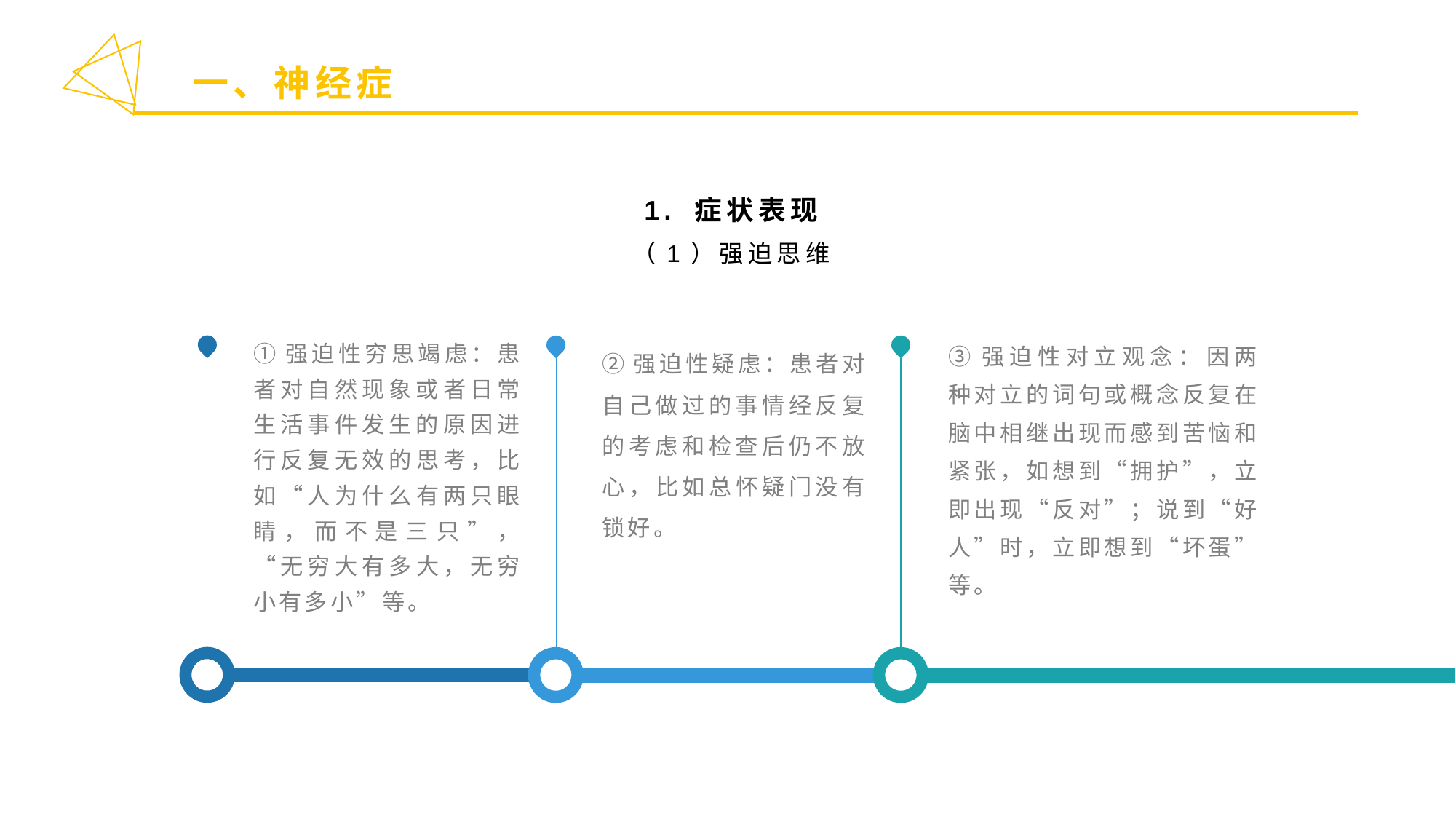

一、神经症
1. 症状表现
（1）强迫思维
①强迫性穷思竭虑：患者对自然现象或者日常生活事件发生的原因进行反复无效的思考，比如“人为什么有两只眼睛，而不是三只”，“无穷大有多大，无穷小有多小”等。
③强迫性对立观念：因两种对立的词句或概念反复在脑中相继出现而感到苦恼和紧张，如想到“拥护”，立即出现“反对”；说到“好人”时，立即想到“坏蛋”等。

②强迫性疑虑：患者对自己做过的事情经反复的考虑和检查后仍不放心，比如总怀疑门没有锁好。